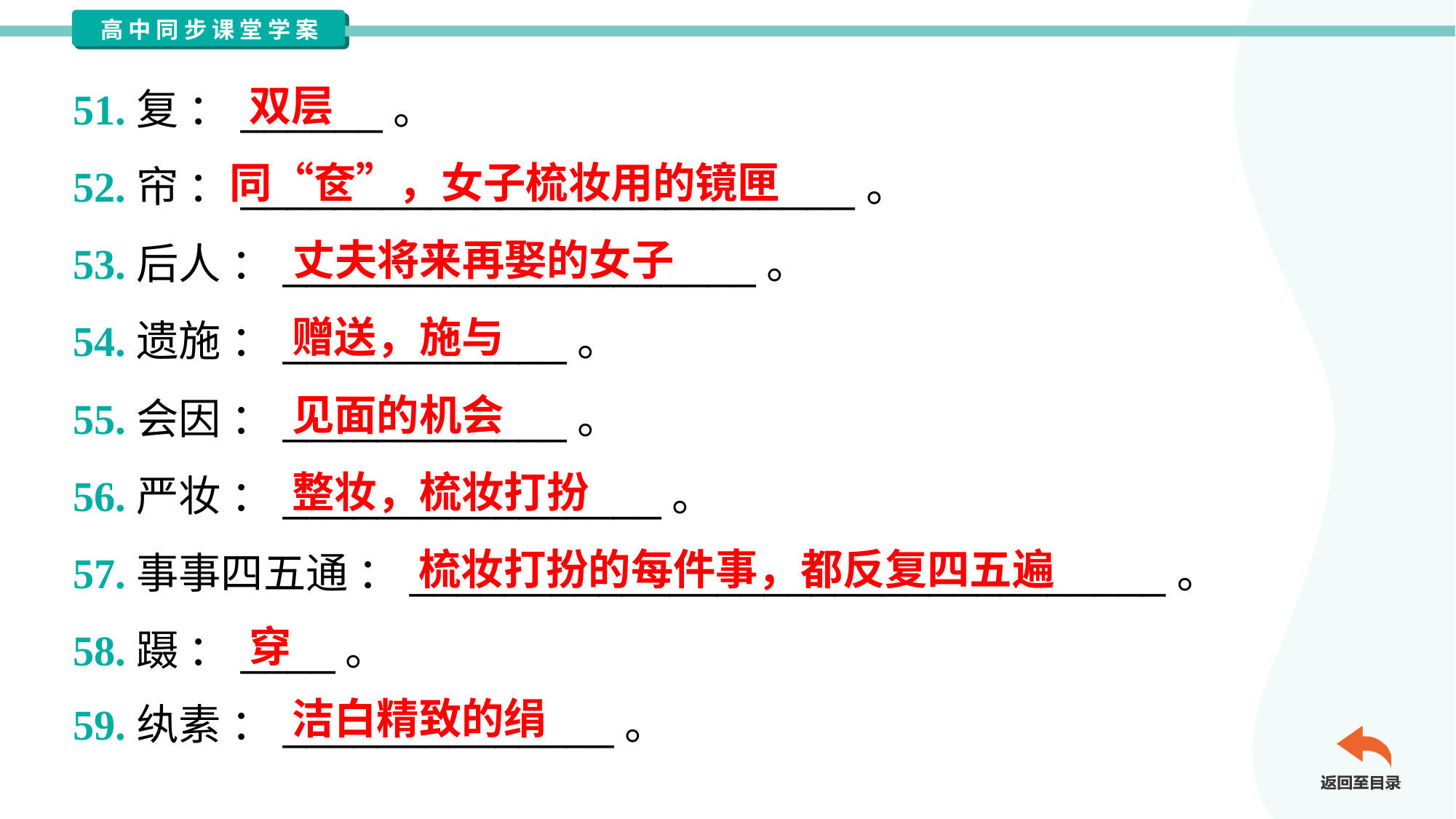

双层
51.复 ：______。
52.帘 ：__________________________。
53.后人 ：____________________。
54.遗施 ：____________。
55.会因 ：____________。
56.严妆 ：________________。
57.事事四五通 ：________________________________。
58.蹑 ：____。
59.纨素 ：______________。
同“奁”，女子梳妆用的镜匣
丈夫将来再娶的女子
赠送，施与
见面的机会
整妆，梳妆打扮
梳妆打扮的每件事，都反复四五遍
穿
洁白精致的绢